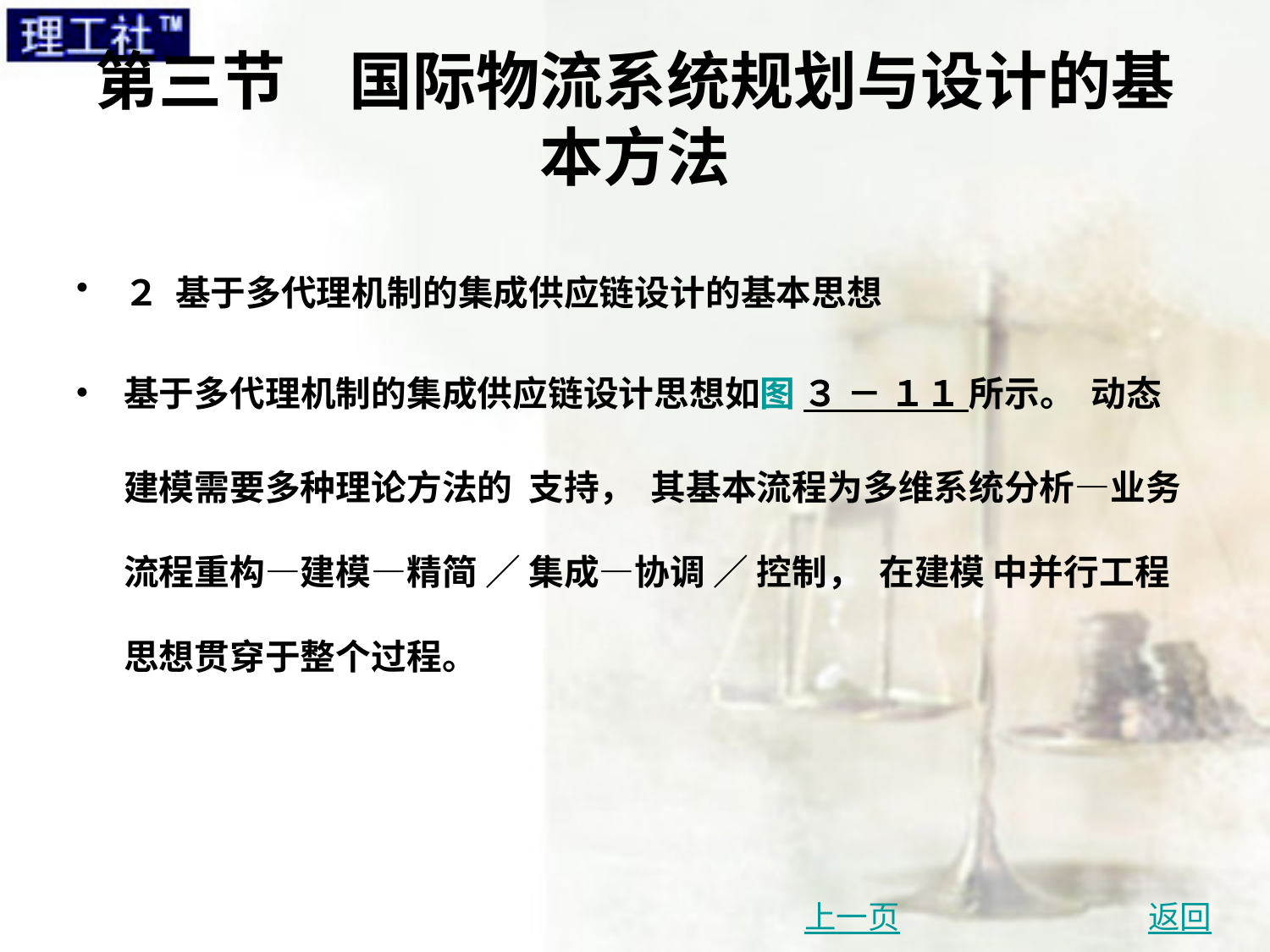

# 第三节　国际物流系统规划与设计的基本方法
２  基于多代理机制的集成供应链设计的基本思想
基于多代理机制的集成供应链设计思想如图 ３ － １１ 所示。  动态建模需要多种理论方法的  支持，  其基本流程为多维系统分析—业务流程重构—建模—精简 ／ 集成—协调 ／ 控制，  在建模 中并行工程思想贯穿于整个过程。

上一页
返回